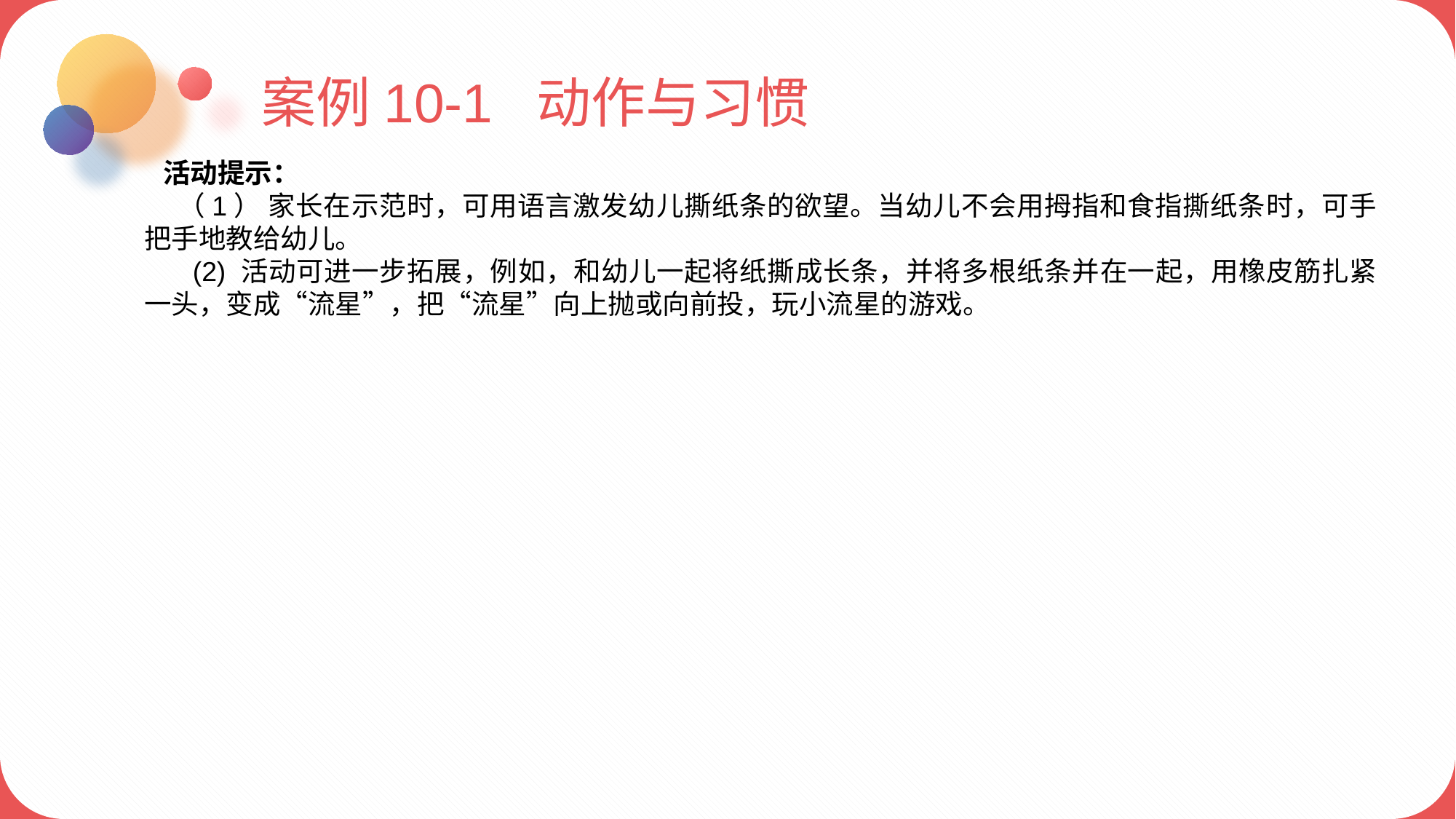

案例10-1  动作与习惯
  活动提示：
    （1） 家长在示范时，可用语言激发幼儿撕纸条的欲望。当幼儿不会用拇指和食指撕纸条时，可手把手地教给幼儿。
      (2) 活动可进一步拓展，例如，和幼儿一起将纸撕成长条，并将多根纸条并在一起，用橡皮筋扎紧一头，变成“流星”，把“流星”向上抛或向前投，玩小流星的游戏。